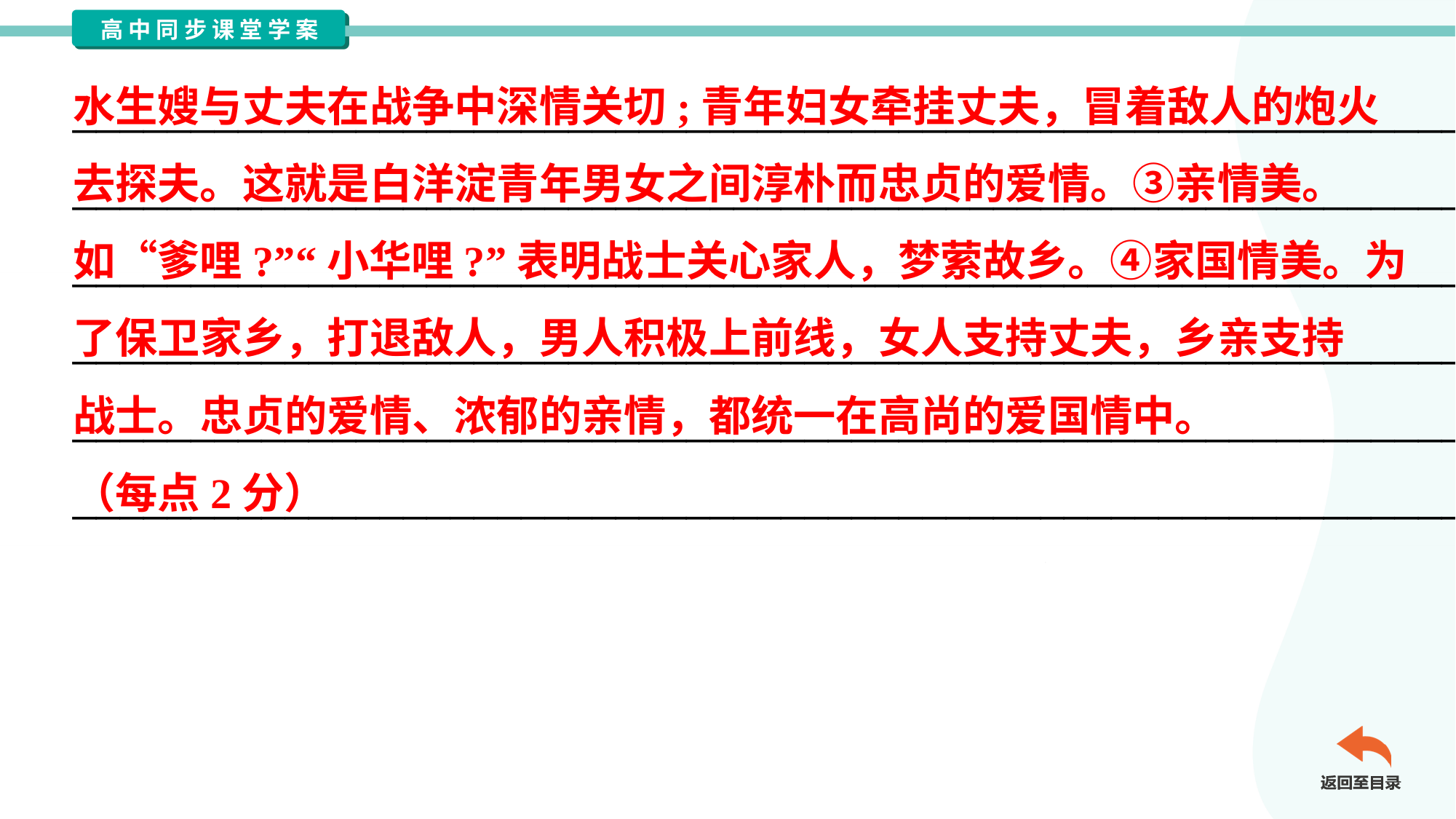

水生嫂与丈夫在战争中深情关切;青年妇女牵挂丈夫，冒着敌人的炮火
去探夫。这就是白洋淀青年男女之间淳朴而忠贞的爱情。③亲情美。
如“爹哩?”“小华哩?”表明战士关心家人，梦萦故乡。④家国情美。为
了保卫家乡，打退敌人，男人积极上前线，女人支持丈夫，乡亲支持
战士。忠贞的爱情、浓郁的亲情，都统一在高尚的爱国情中。
（每点2分）
_____________________________________________________________
_____________________________________________________________
_____________________________________________________________
_____________________________________________________________
_____________________________________________________________
_____________________________________________________________